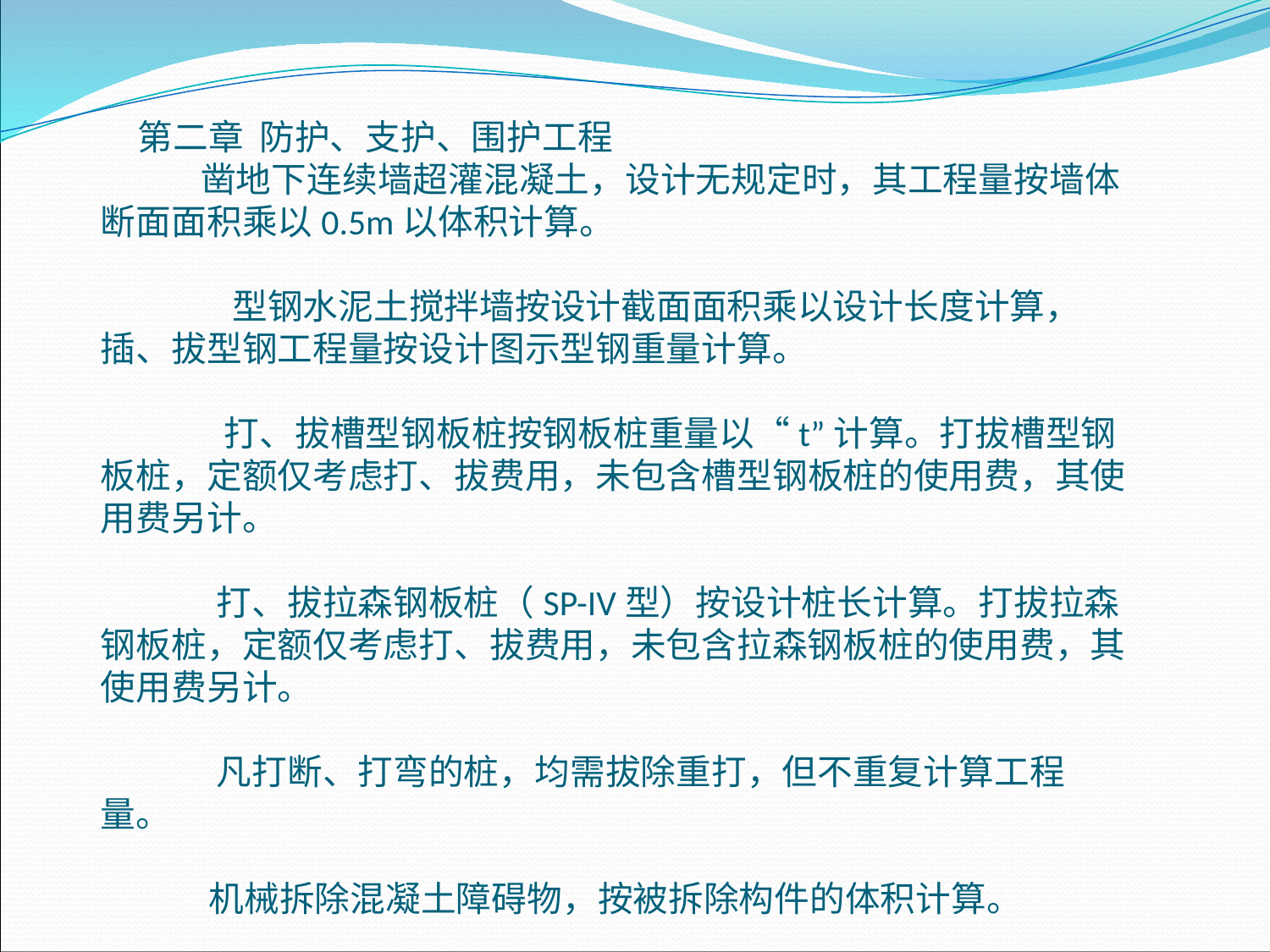

第二章  防护、支护、围护工程
       凿地下连续墙超灌混凝土，设计无规定时，其工程量按墙体断面面积乘以0.5m以体积计算。
           型钢水泥土搅拌墙按设计截面面积乘以设计长度计算，插、拔型钢工程量按设计图示型钢重量计算。
          打、拔槽型钢板桩按钢板桩重量以“t”计算。打拔槽型钢板桩，定额仅考虑打、拔费用，未包含槽型钢板桩的使用费，其使用费另计。
         打、拔拉森钢板桩（SP-IV型）按设计桩长计算。打拔拉森钢板桩，定额仅考虑打、拔费用，未包含拉森钢板桩的使用费，其使用费另计。
         凡打断、打弯的桩，均需拔除重打，但不重复计算工程量。
        机械拆除混凝土障碍物，按被拆除构件的体积计算。